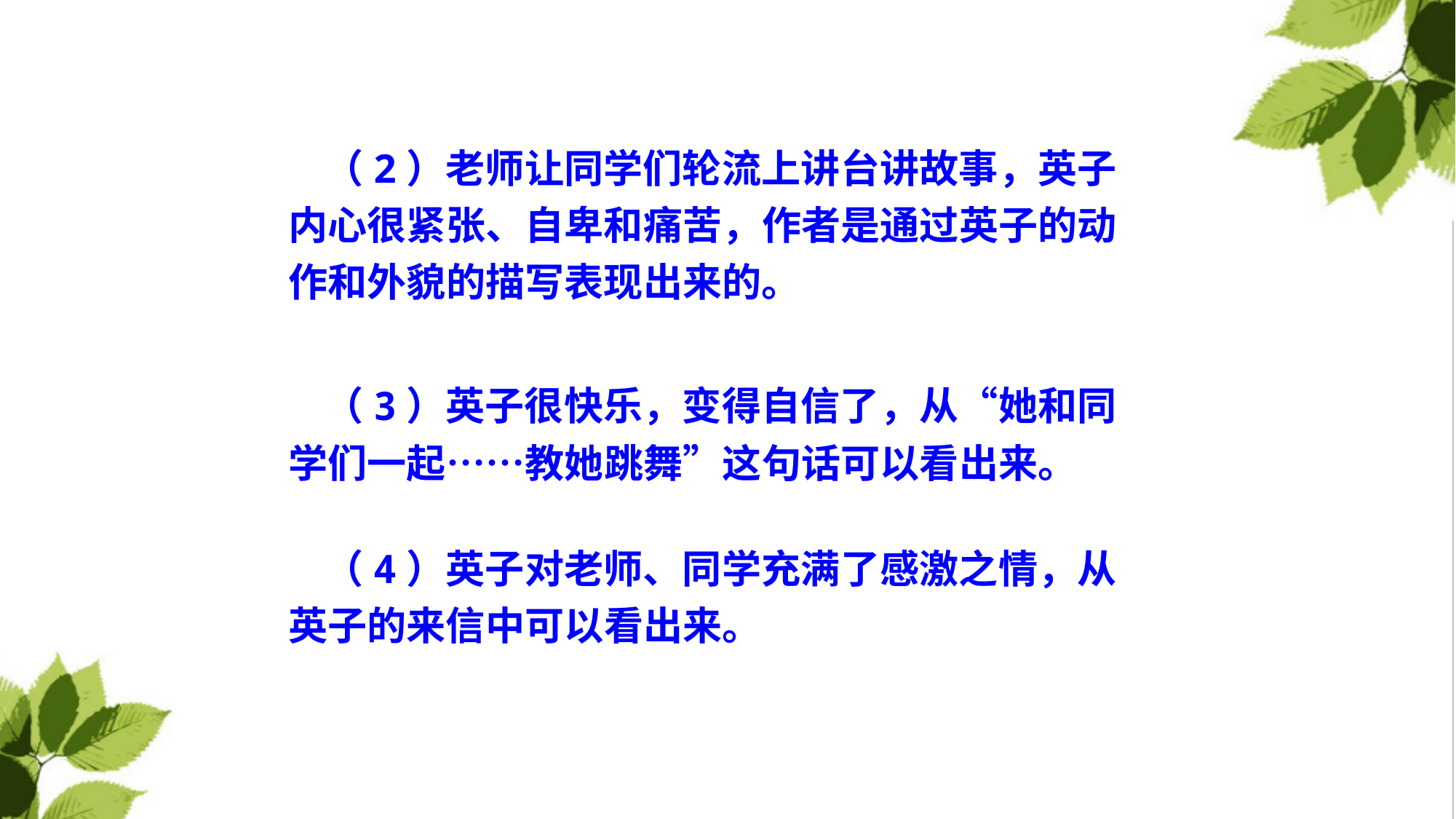

（2）老师让同学们轮流上讲台讲故事，英子内心很紧张、自卑和痛苦，作者是通过英子的动作和外貌的描写表现出来的。
   （3）英子很快乐，变得自信了，从“她和同学们一起……教她跳舞”这句话可以看出来。
   （4）英子对老师、同学充满了感激之情，从英子的来信中可以看出来。